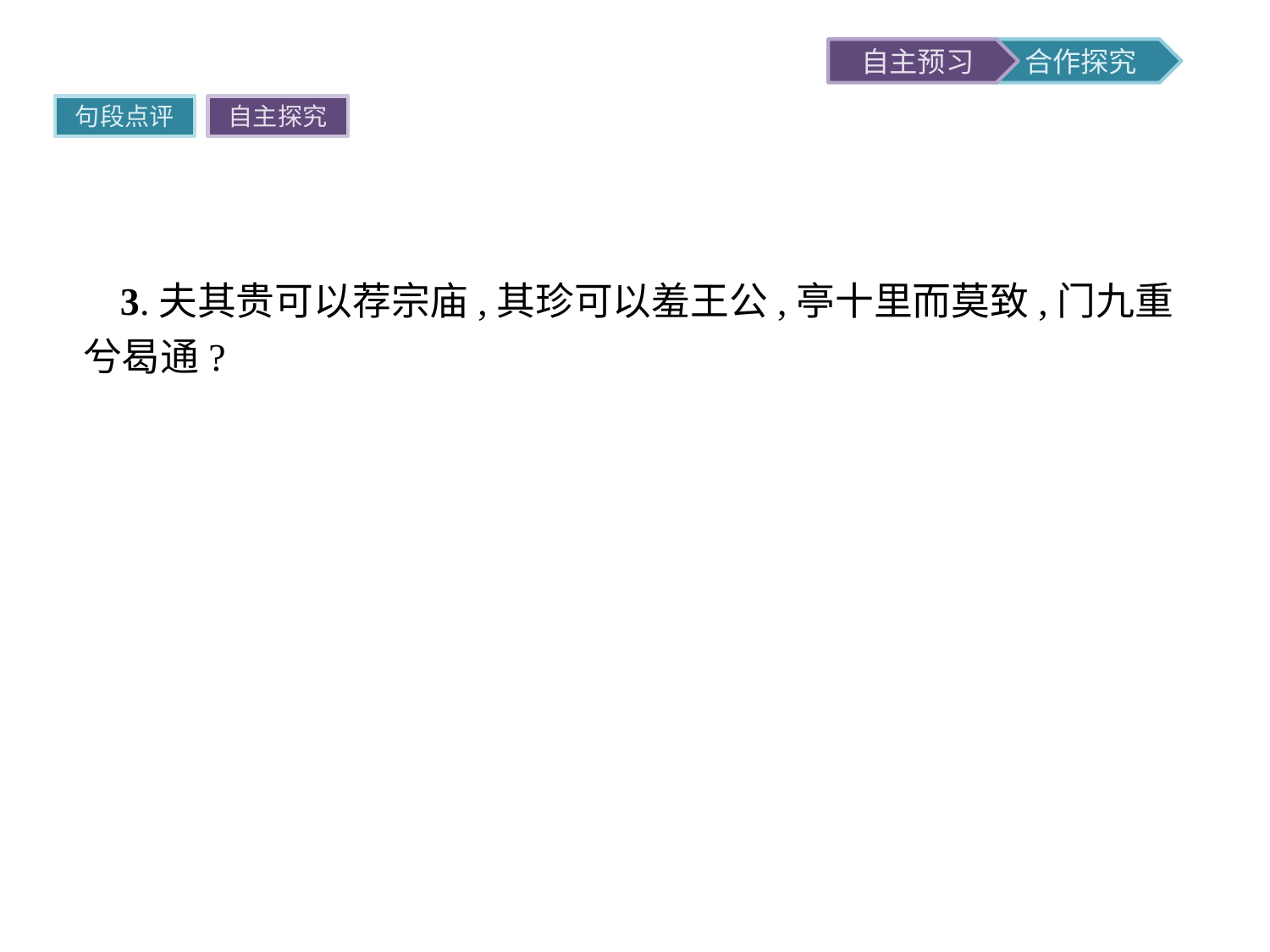

句段点评
自主探究
3.夫其贵可以荐宗庙,其珍可以羞王公,亭十里而莫致,门九重兮曷通?

翻译荔枝那么尊贵,可以推荐用来祭祀宗庙;又那么珍贵,可以进贡给王公进食。但路途遥远,荔枝无法被运往内地,宫禁幽深,荔枝也无法被送进宫廷。
点评此句以物喻人之意更加明显。先极言荔枝之尊贵、珍贵,后用无法运往内地、无法进入宫廷暗示仁人志士不被赏识、正义不能伸张,无奈之情溢于言表。